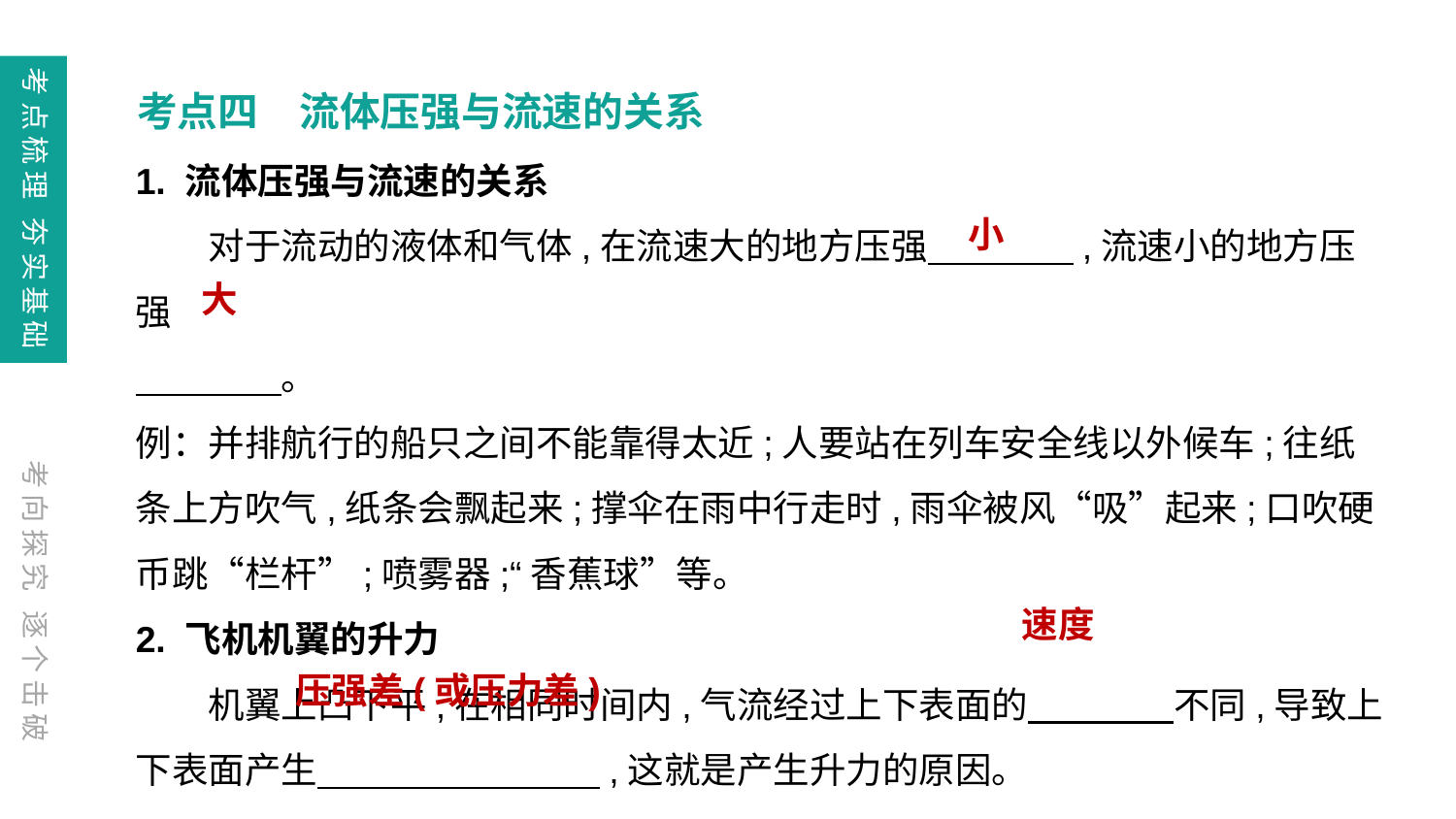

考点梳理 夯实基础
考点四　流体压强与流速的关系
1. 流体压强与流速的关系
　　对于流动的液体和气体,在流速大的地方压强　　　　,流速小的地方压强
　　　　。
例：并排航行的船只之间不能靠得太近;人要站在列车安全线以外候车;往纸条上方吹气,纸条会飘起来;撑伞在雨中行走时,雨伞被风“吸”起来;口吹硬币跳“栏杆”;喷雾器;“香蕉球”等。
2. 飞机机翼的升力
　　机翼上凸下平,在相同时间内,气流经过上下表面的　　　　不同,导致上下表面产生　　                   　  ,这就是产生升力的原因。
小
大
考向探究 逐个击破
速度
压强差(或压力差)